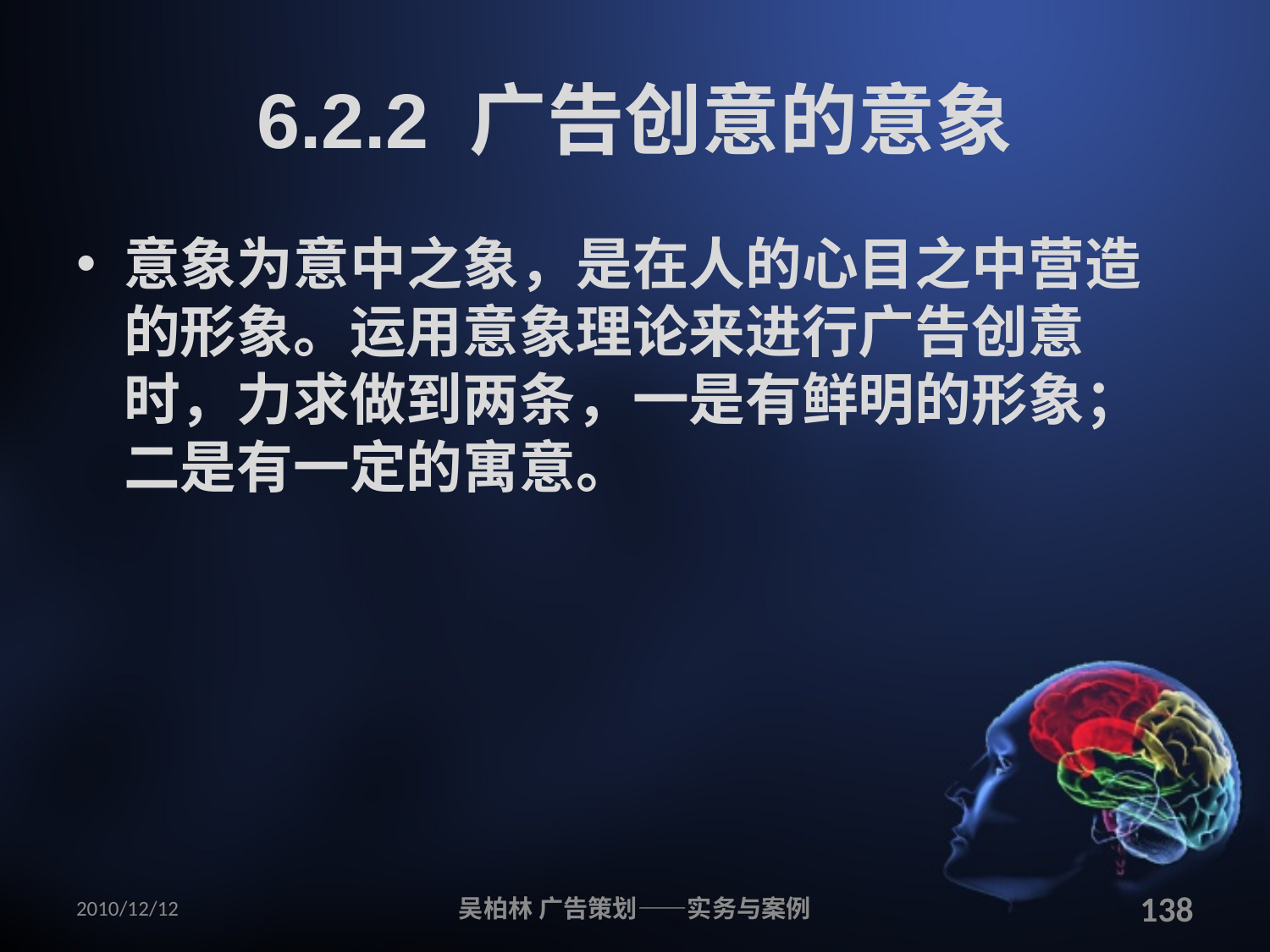

# 6.2.2 广告创意的意象
意象为意中之象，是在人的心目之中营造的形象。运用意象理论来进行广告创意时，力求做到两条，一是有鲜明的形象；二是有一定的寓意。

2010/12/12
吴柏林 广告策划——实务与案例
138